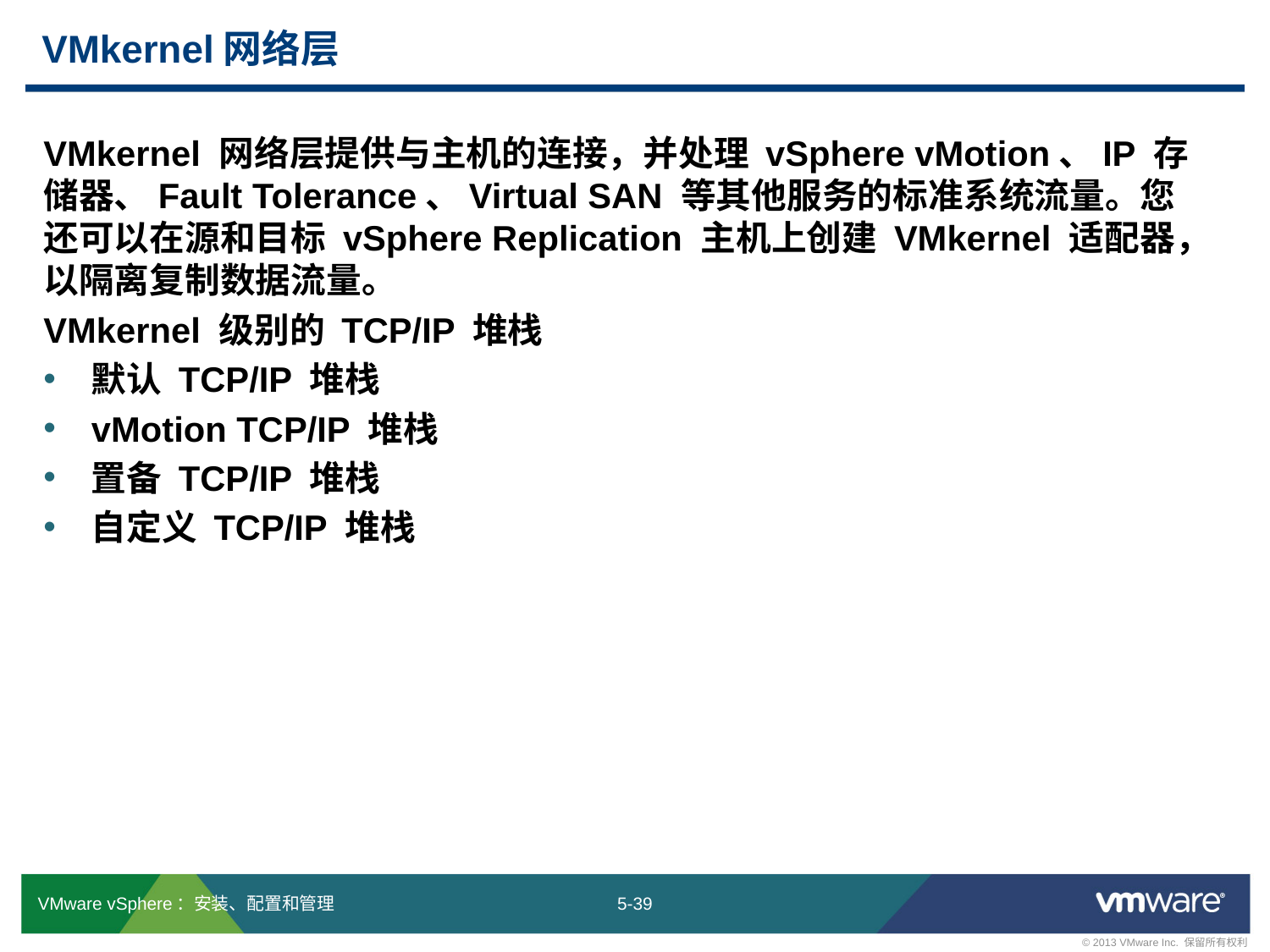

# VMkernel网络层
VMkernel 网络层提供与主机的连接，并处理 vSphere vMotion、IP 存储器、Fault Tolerance、Virtual SAN 等其他服务的标准系统流量。您还可以在源和目标 vSphere Replication 主机上创建 VMkernel 适配器，以隔离复制数据流量。
VMkernel 级别的 TCP/IP 堆栈
默认 TCP/IP 堆栈
vMotion TCP/IP 堆栈
置备 TCP/IP 堆栈
自定义 TCP/IP 堆栈